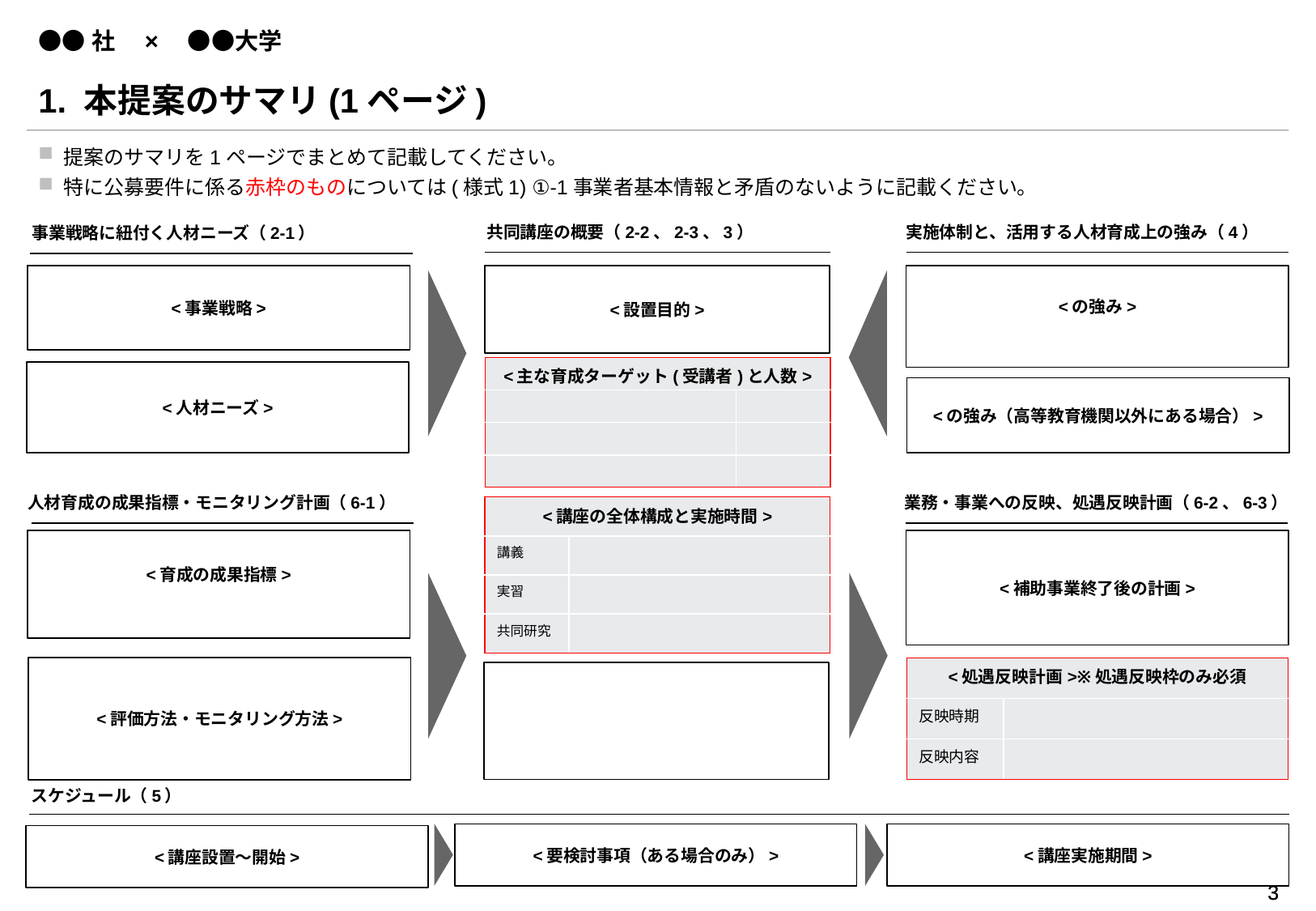

# ●●社　×　●●大学
1. 本提案のサマリ(1ページ)
提案のサマリを1ページでまとめて記載してください。
特に公募要件に係る赤枠のものについては(様式1) ①-1事業者基本情報と矛盾のないように記載ください。
実施体制と、活用する人材育成上の強み（4）
共同講座の概要（2-2、2-3、3）
事業戦略に紐付く人材ニーズ（2-1）
<事業戦略>
<設置目的>
<の強み>

| <主な育成ターゲット(受講者)と人数> |  |
| --- | --- |
|  |  |
|  |  |
|  |  |
<人材ニーズ>
<の強み（高等教育機関以外にある場合）>
人材育成の成果指標・モニタリング計画（6-1）
業務・事業への反映、処遇反映計画（6-2、6-3）
| <講座の全体構成と実施時間> |  |
| --- | --- |
| 講義 |  |
| 実習 |  |
| 共同研究 |  |
<育成の成果指標>

<補助事業終了後の計画>

<評価方法・モニタリング方法>
| <処遇反映計画>※処遇反映枠のみ必須 |  |
| --- | --- |
| 反映時期 |  |
| 反映内容 |  |

スケジュール（5）
<要検討事項（ある場合のみ）>
<講座実施期間>
<講座設置～開始>